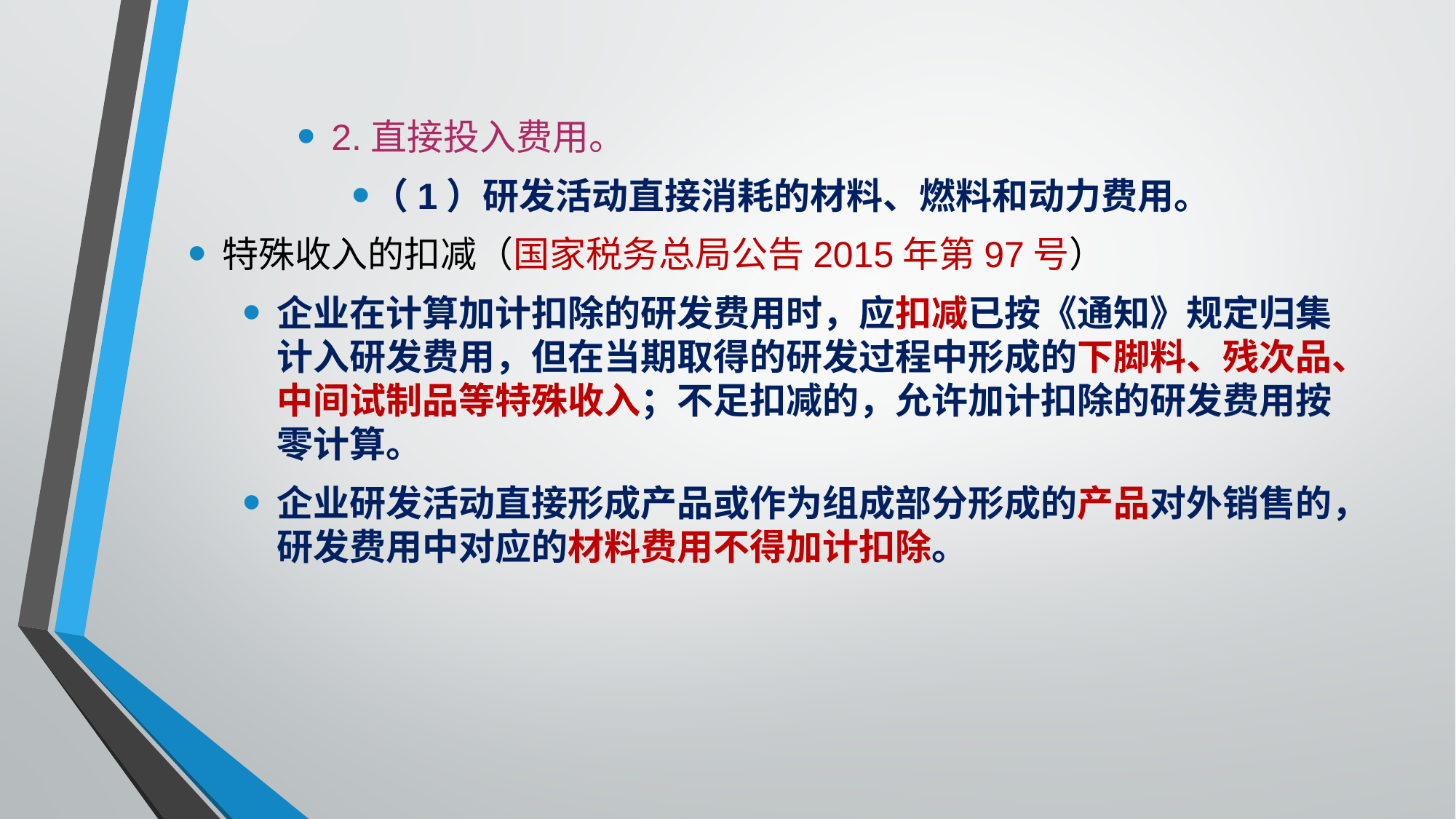

2.直接投入费用。
（1）研发活动直接消耗的材料、燃料和动力费用。
特殊收入的扣减（国家税务总局公告2015年第97号）
企业在计算加计扣除的研发费用时，应扣减已按《通知》规定归集计入研发费用，但在当期取得的研发过程中形成的下脚料、残次品、中间试制品等特殊收入；不足扣减的，允许加计扣除的研发费用按零计算。
企业研发活动直接形成产品或作为组成部分形成的产品对外销售的，研发费用中对应的材料费用不得加计扣除。